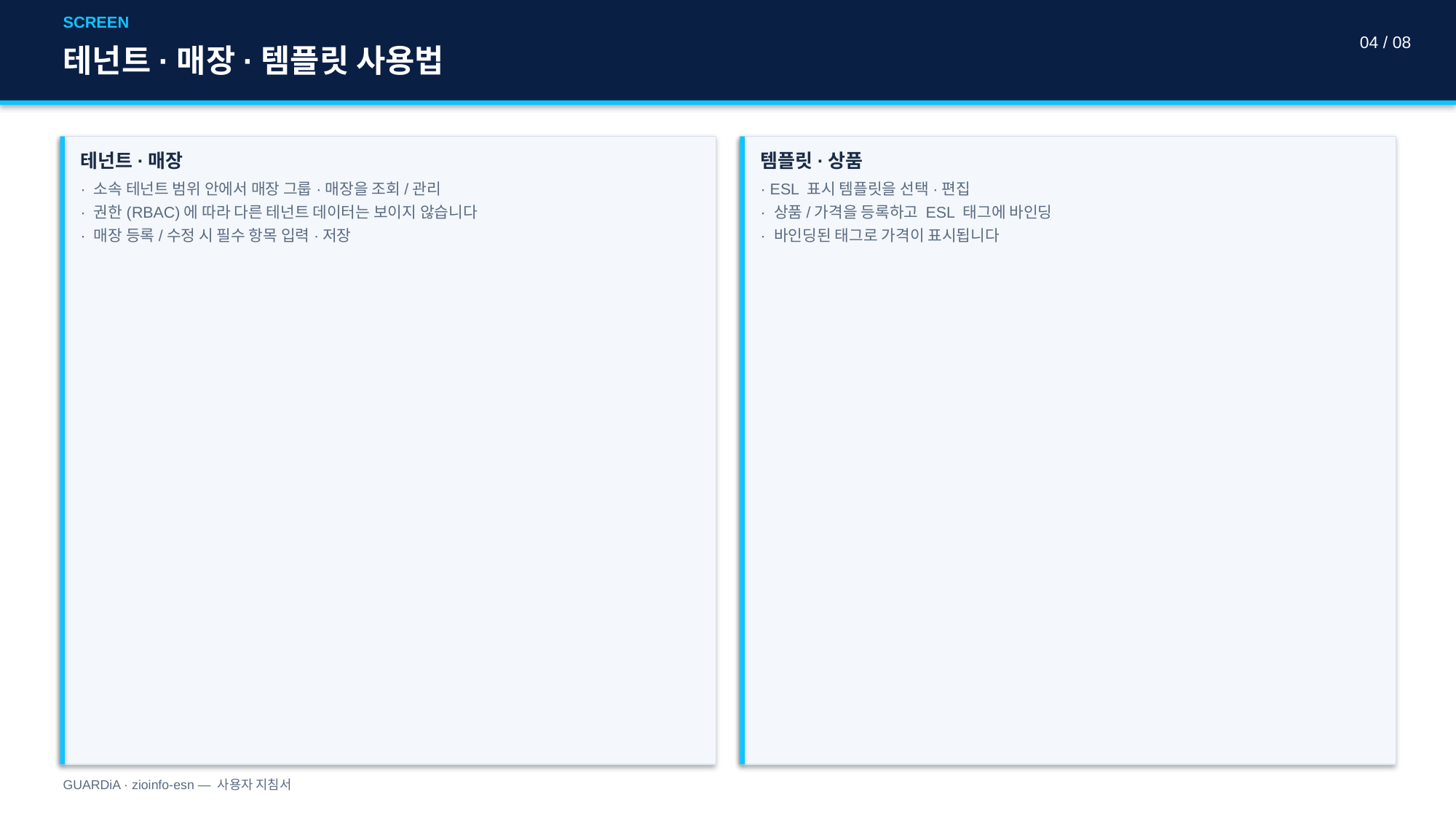

SCREEN
04 / 08
테넌트·매장·템플릿 사용법

테넌트·매장
· 소속 테넌트 범위 안에서 매장 그룹·매장을 조회/관리
· 권한(RBAC)에 따라 다른 테넌트 데이터는 보이지 않습니다
· 매장 등록/수정 시 필수 항목 입력·저장
템플릿·상품
· ESL 표시 템플릿을 선택·편집
· 상품/가격을 등록하고 ESL 태그에 바인딩
· 바인딩된 태그로 가격이 표시됩니다
GUARDiA · zioinfo-esn — 사용자 지침서